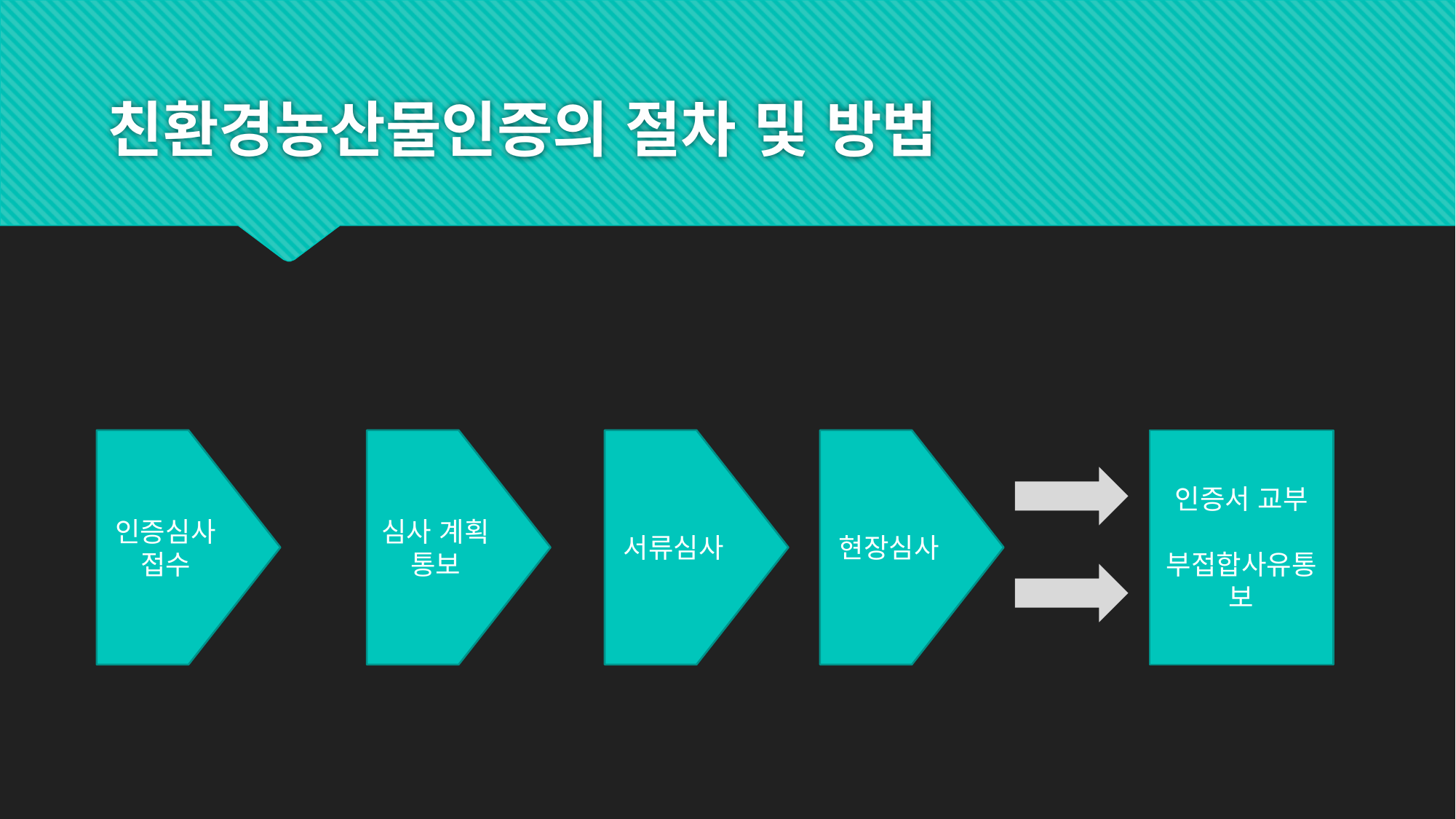

# 친환경농산물인증의 절차 및 방법
인증심사 접수
심사 계획 통보
서류심사
현장심사
인증서 교부

부접합사유통보